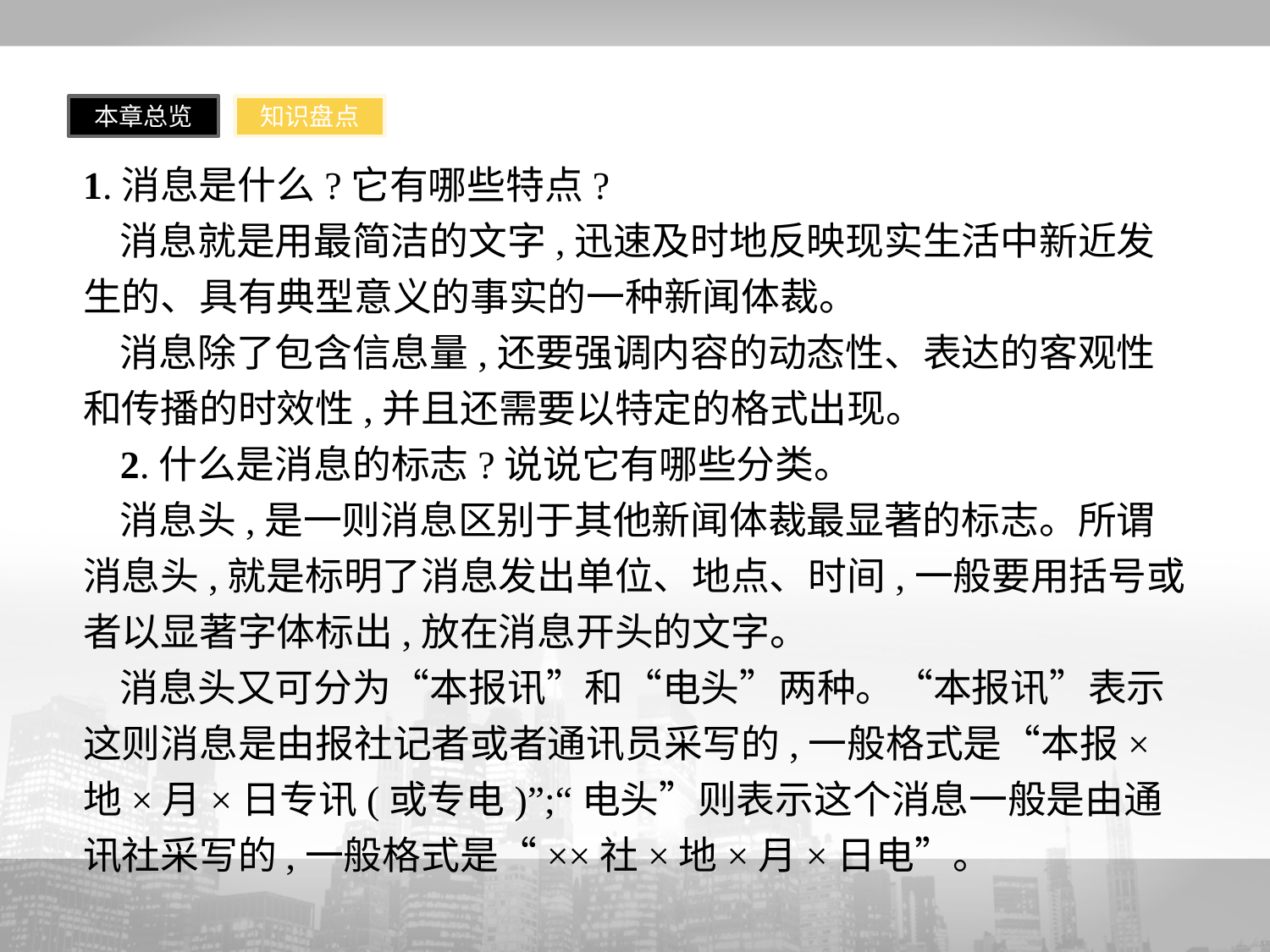

本章总览
知识盘点
1.消息是什么?它有哪些特点?
消息就是用最简洁的文字,迅速及时地反映现实生活中新近发生的、具有典型意义的事实的一种新闻体裁。
消息除了包含信息量,还要强调内容的动态性、表达的客观性和传播的时效性,并且还需要以特定的格式出现。
2.什么是消息的标志?说说它有哪些分类。
消息头,是一则消息区别于其他新闻体裁最显著的标志。所谓消息头,就是标明了消息发出单位、地点、时间,一般要用括号或者以显著字体标出,放在消息开头的文字。
消息头又可分为“本报讯”和“电头”两种。“本报讯”表示这则消息是由报社记者或者通讯员采写的,一般格式是“本报×地×月×日专讯(或专电)”;“电头”则表示这个消息一般是由通讯社采写的,一般格式是“××社×地×月×日电”。